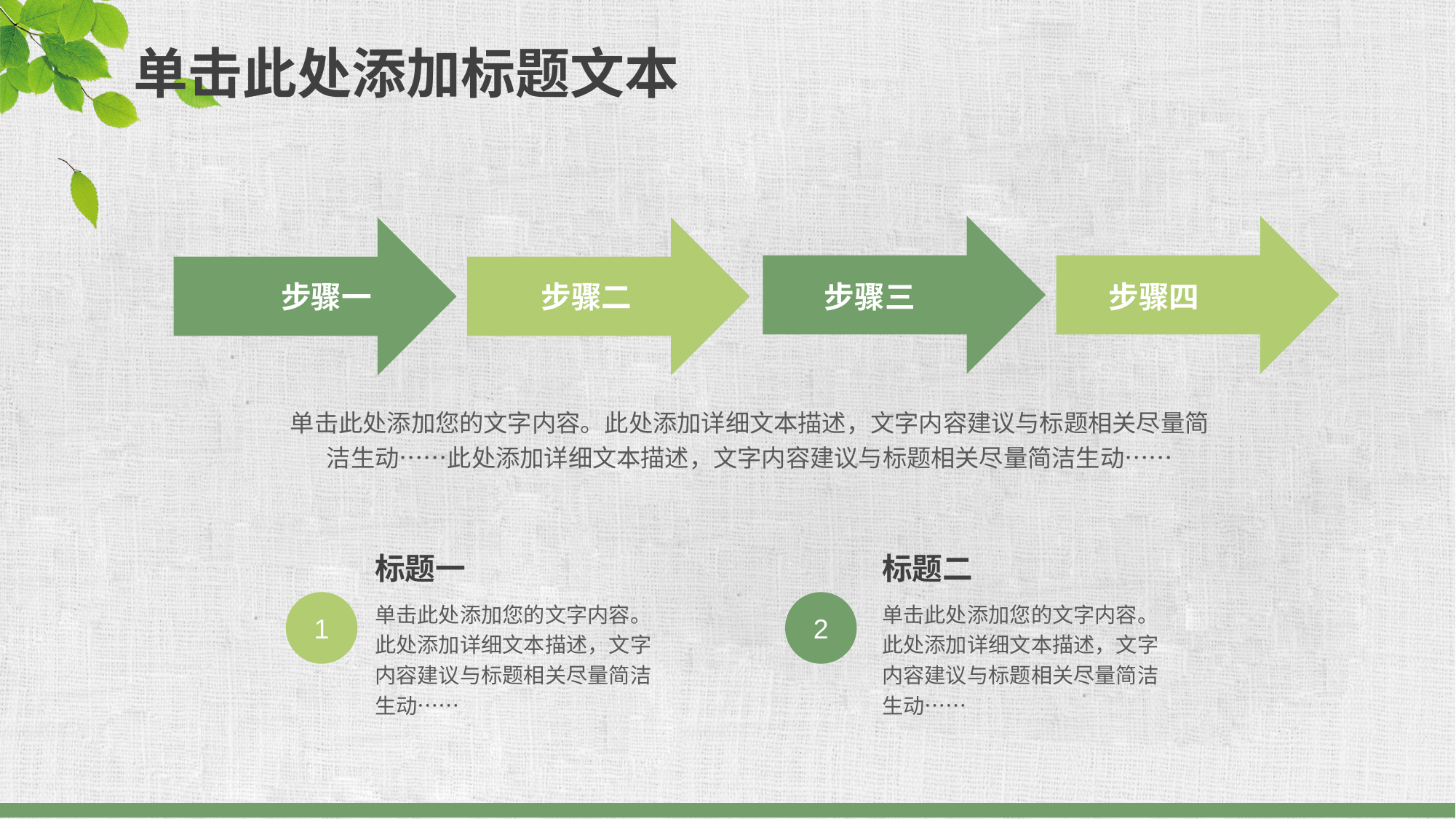

单击此处添加标题文本

步骤一
步骤二
步骤三
步骤四
单击此处添加您的文字内容。此处添加详细文本描述，文字内容建议与标题相关尽量简洁生动……此处添加详细文本描述，文字内容建议与标题相关尽量简洁生动……
标题一
标题二
单击此处添加您的文字内容。此处添加详细文本描述，文字内容建议与标题相关尽量简洁生动……
单击此处添加您的文字内容。此处添加详细文本描述，文字内容建议与标题相关尽量简洁生动……
1
2